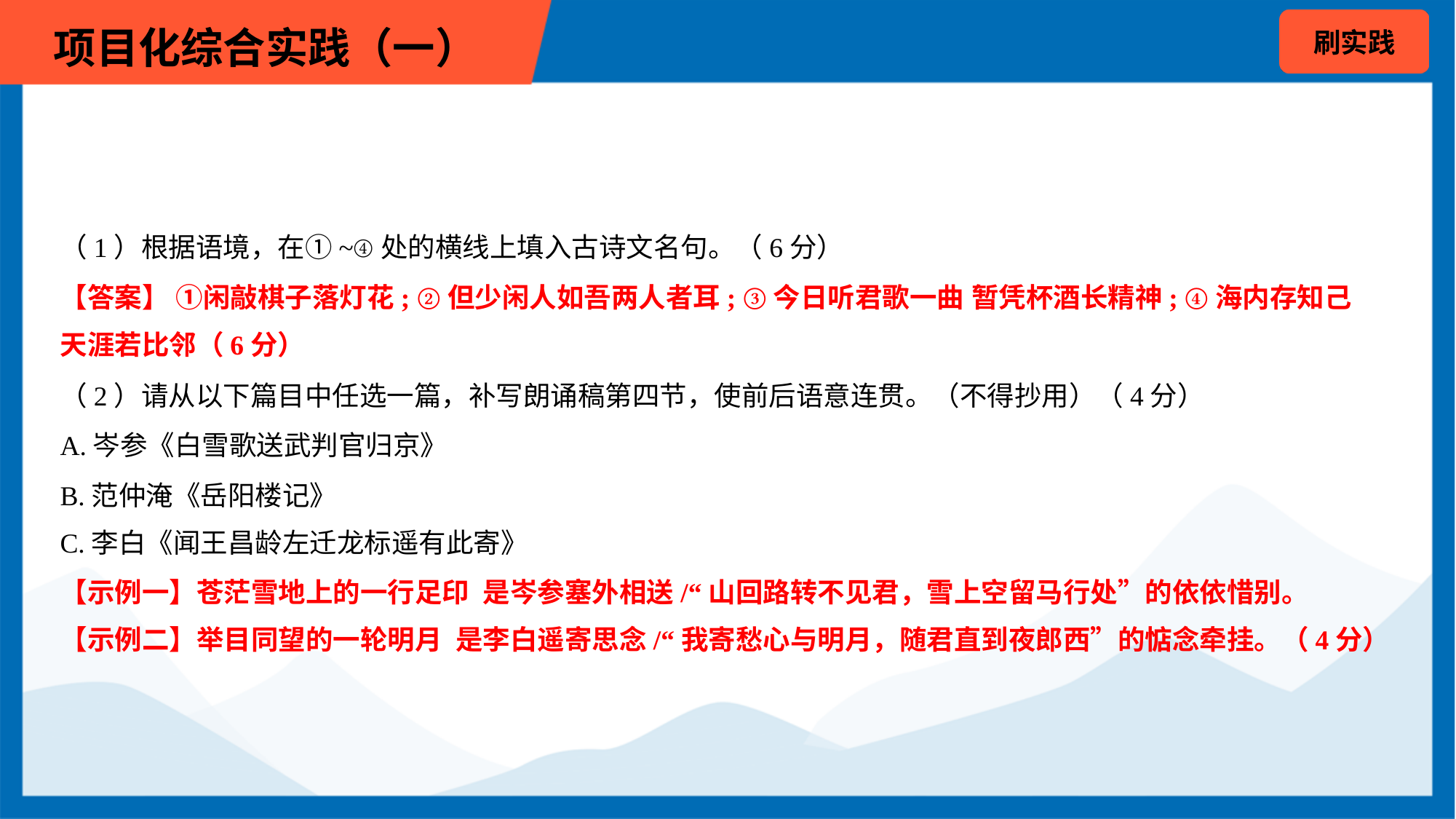

（1）根据语境，在①~④处的横线上填入古诗文名句。（6分）
【答案】 ①闲敲棋子落灯花; ②但少闲人如吾两人者耳; ③今日听君歌一曲 暂凭杯酒长精神; ④海内存知己
天涯若比邻（6分）
（2）请从以下篇目中任选一篇，补写朗诵稿第四节，使前后语意连贯。（不得抄用）（4分）
A.岑参《白雪歌送武判官归京》
B.范仲淹《岳阳楼记》
C.李白《闻王昌龄左迁龙标遥有此寄》
【示例一】苍茫雪地上的一行足印  是岑参塞外相送/“山回路转不见君，雪上空留马行处”的依依惜别。
【示例二】举目同望的一轮明月  是李白遥寄思念/“我寄愁心与明月，随君直到夜郎西”的惦念牵挂。（4分）